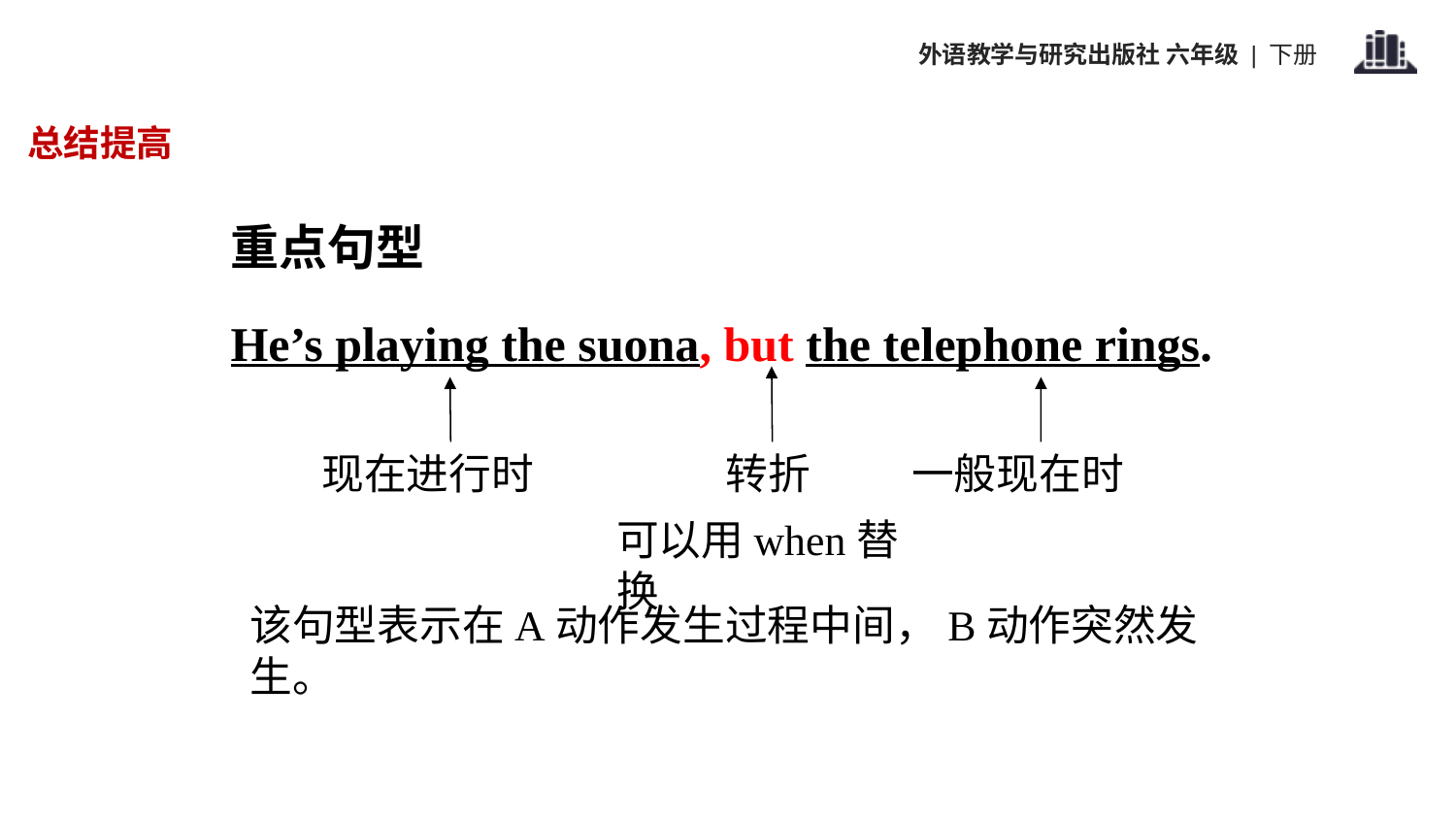

总结提高
重点句型
He’s playing the suona, but the telephone rings.
现在进行时
转折
一般现在时
可以用when替换
该句型表示在A动作发生过程中间，B动作突然发生。